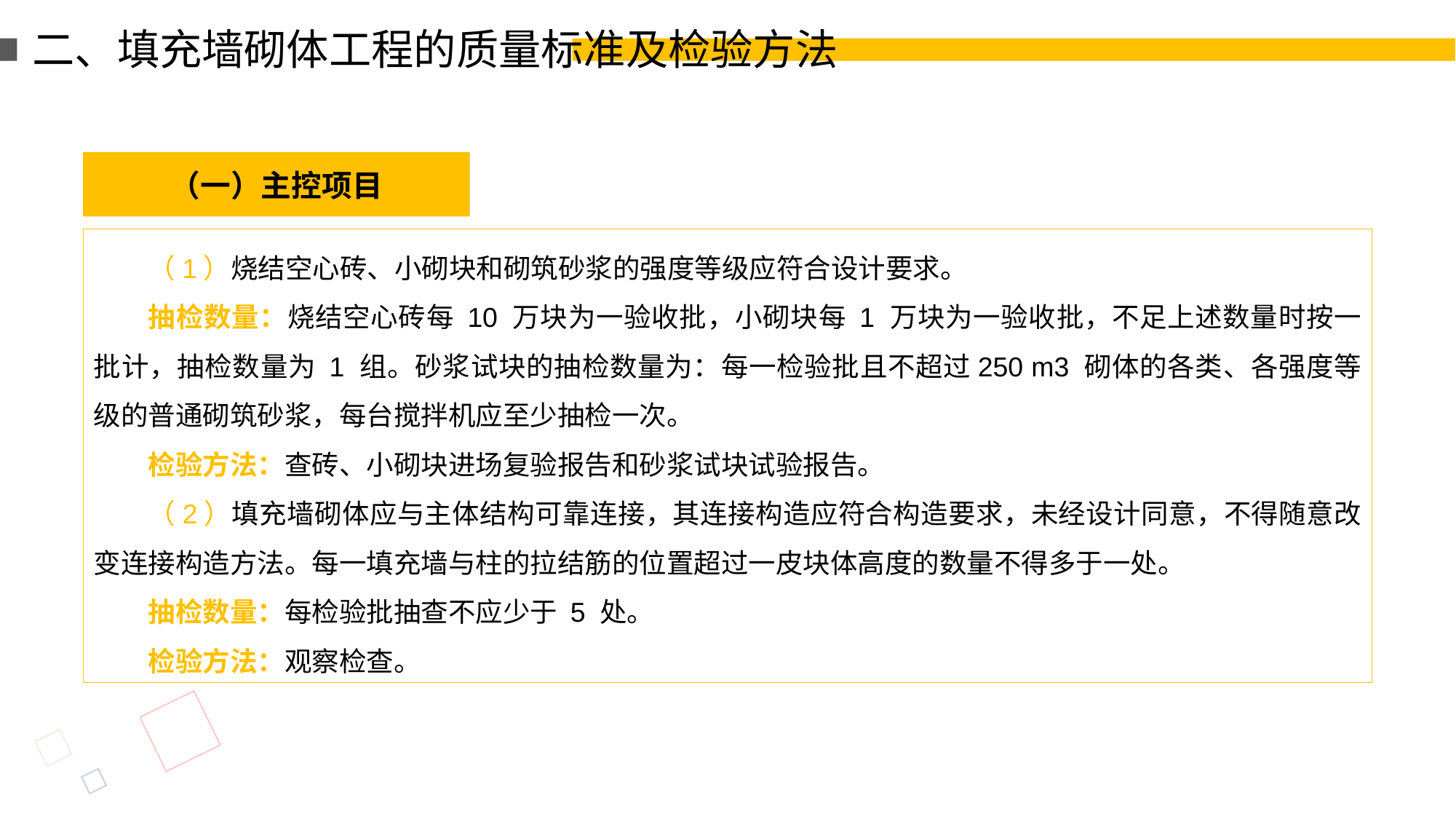

二、填充墙砌体工程的质量标准及检验方法
（一）主控项目
（1）烧结空心砖、小砌块和砌筑砂浆的强度等级应符合设计要求。
抽检数量：烧结空心砖每 10 万块为一验收批，小砌块每 1 万块为一验收批，不足上述数量时按一批计，抽检数量为 1 组。砂浆试块的抽检数量为：每一检验批且不超过250 m3 砌体的各类、各强度等级的普通砌筑砂浆，每台搅拌机应至少抽检一次。
检验方法：查砖、小砌块进场复验报告和砂浆试块试验报告。
（2）填充墙砌体应与主体结构可靠连接，其连接构造应符合构造要求，未经设计同意，不得随意改变连接构造方法。每一填充墙与柱的拉结筋的位置超过一皮块体高度的数量不得多于一处。
抽检数量：每检验批抽查不应少于 5 处。
检验方法：观察检查。